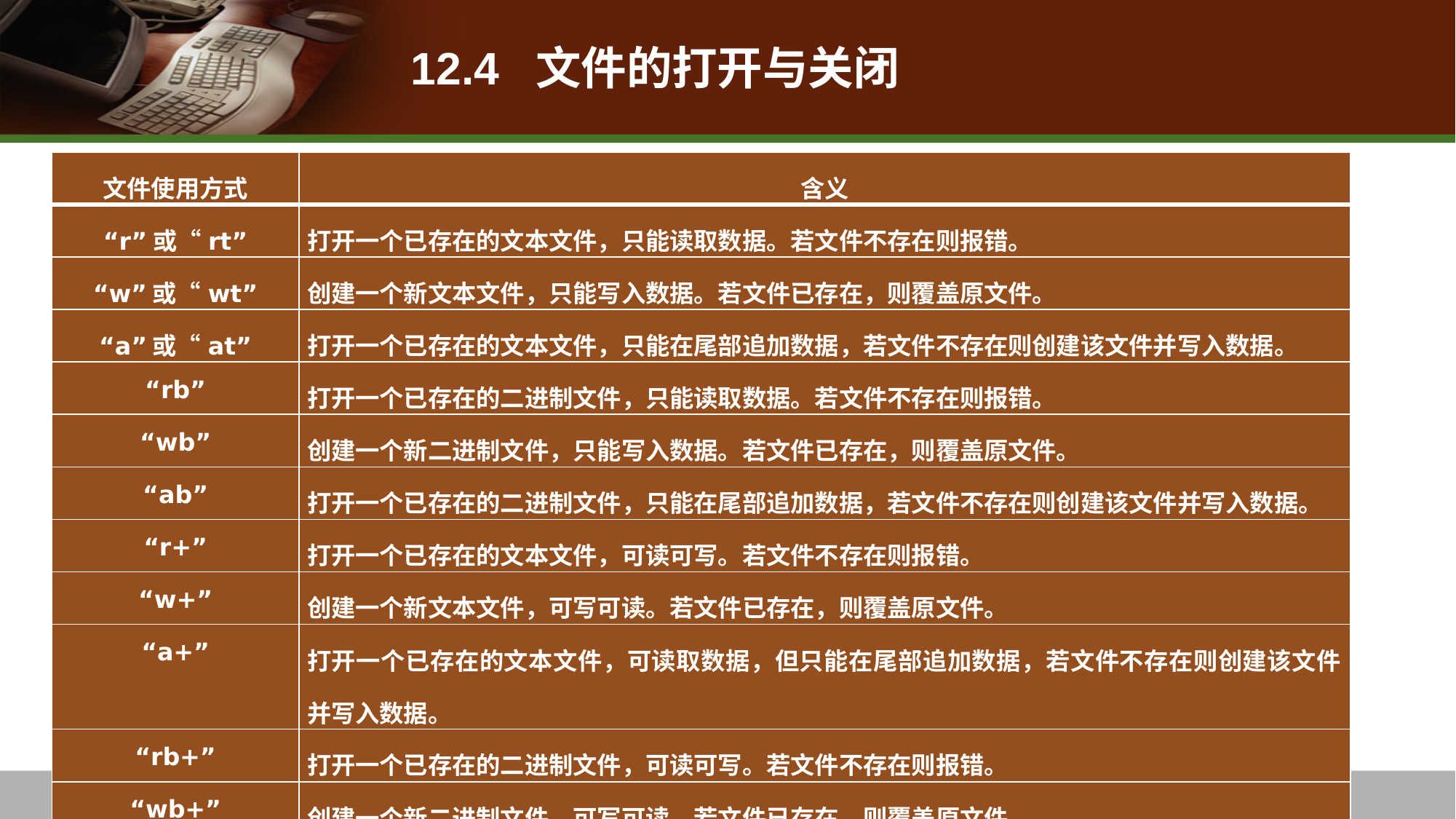

# 12.4  文件的打开与关闭
| 文件使用方式 | 含义 |
| --- | --- |
| “r”或“rt” | 打开一个已存在的文本文件，只能读取数据。若文件不存在则报错。 |
| “w”或“wt” | 创建一个新文本文件，只能写入数据。若文件已存在，则覆盖原文件。 |
| “a”或“at” | 打开一个已存在的文本文件，只能在尾部追加数据，若文件不存在则创建该文件并写入数据。 |
| “rb” | 打开一个已存在的二进制文件，只能读取数据。若文件不存在则报错。 |
| “wb” | 创建一个新二进制文件，只能写入数据。若文件已存在，则覆盖原文件。 |
| “ab” | 打开一个已存在的二进制文件，只能在尾部追加数据，若文件不存在则创建该文件并写入数据。 |
| “r+” | 打开一个已存在的文本文件，可读可写。若文件不存在则报错。 |
| “w+” | 创建一个新文本文件，可写可读。若文件已存在，则覆盖原文件。 |
| “a+” | 打开一个已存在的文本文件，可读取数据，但只能在尾部追加数据，若文件不存在则创建该文件并写入数据。 |
| “rb+” | 打开一个已存在的二进制文件，可读可写。若文件不存在则报错。 |
| “wb+” | 创建一个新二进制文件，可写可读。若文件已存在，则覆盖原文件。 |
| “ab+” | 打开一个已存在的二进制文件，可读取数据，但只能在尾部追加数据，若文件不存在则创建该文件并写入数据。 |